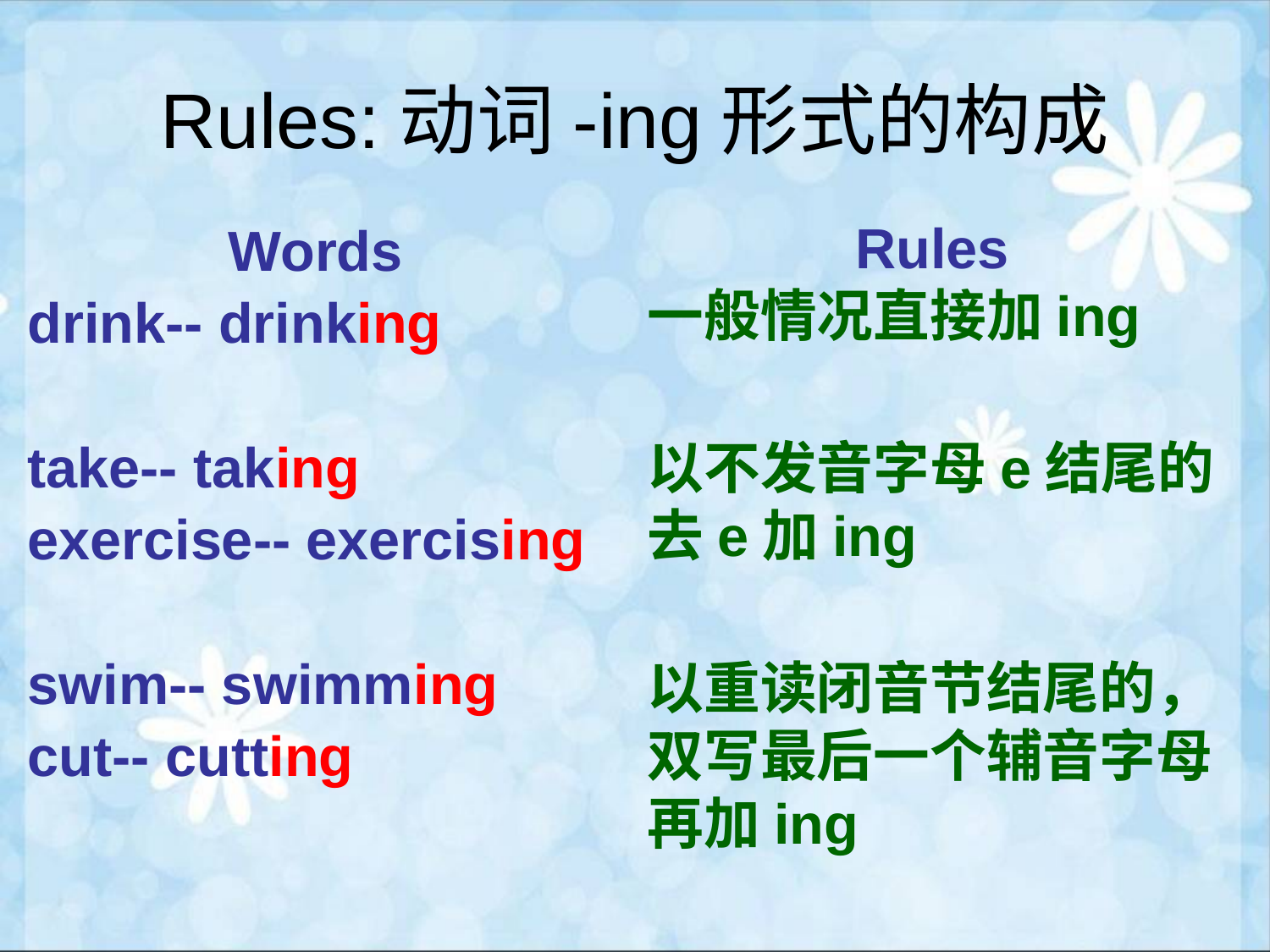

# Rules:动词-ing形式的构成
Rules
一般情况直接加ing

以不发音字母e结尾的
去e加ing

以重读闭音节结尾的，
双写最后一个辅音字母再加ing
Words
drink-- drinking

take-- taking
exercise-- exercising

swim-- swimming
cut-- cutting